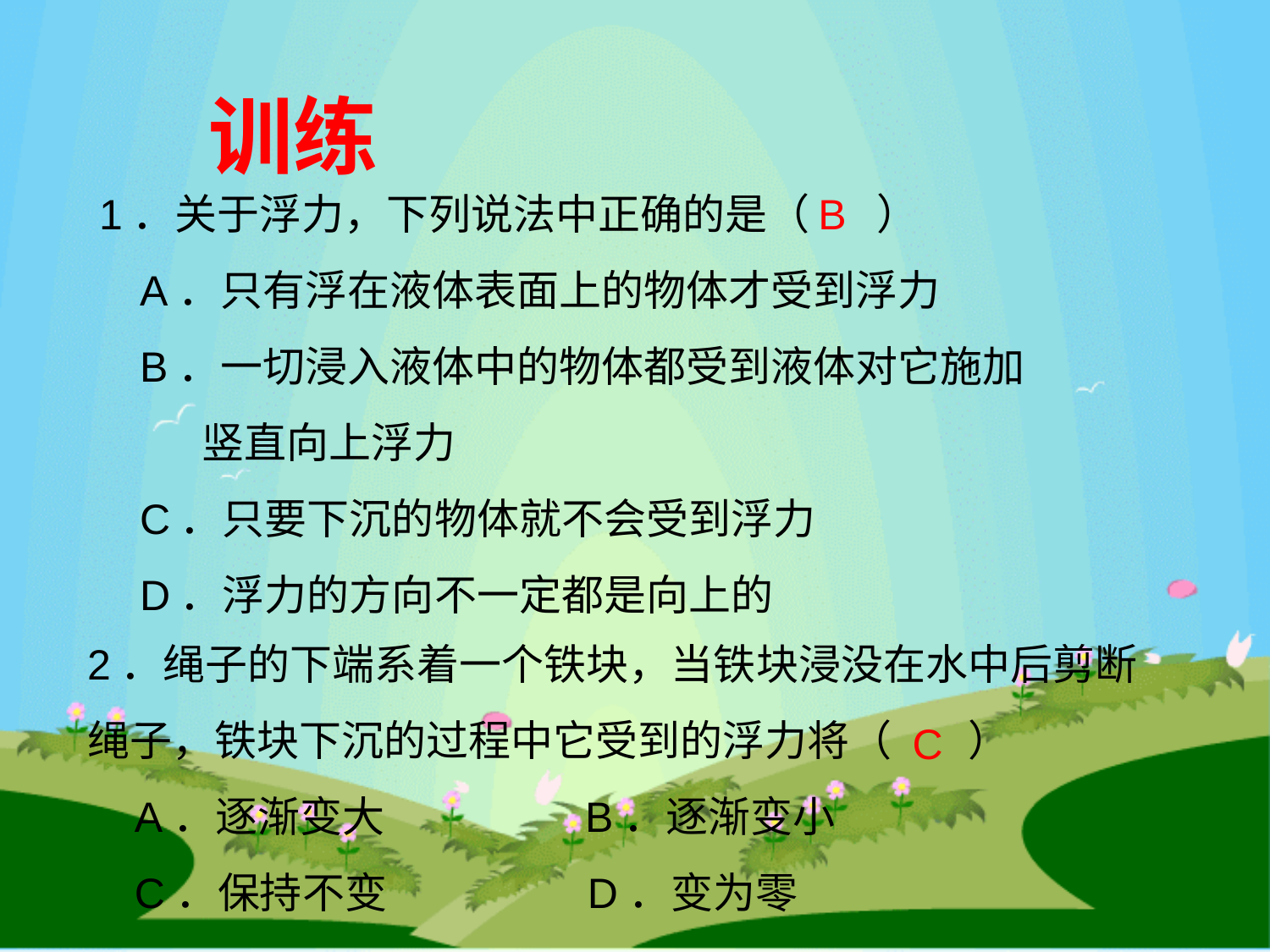

训练
 1．关于浮力，下列说法中正确的是（       ）
　A．只有浮在液体表面上的物体才受到浮力
　B．一切浸入液体中的物体都受到液体对它施加
           竖直向上浮力
　C．只要下沉的物体就不会受到浮力
　D．浮力的方向不一定都是向上的
B

2．绳子的下端系着一个铁块，当铁块浸没在水中后剪断
绳子，铁块下沉的过程中它受到的浮力将（        ）
    A．逐渐变大                    B．逐渐变小
    C．保持不变                    D．变为零
C